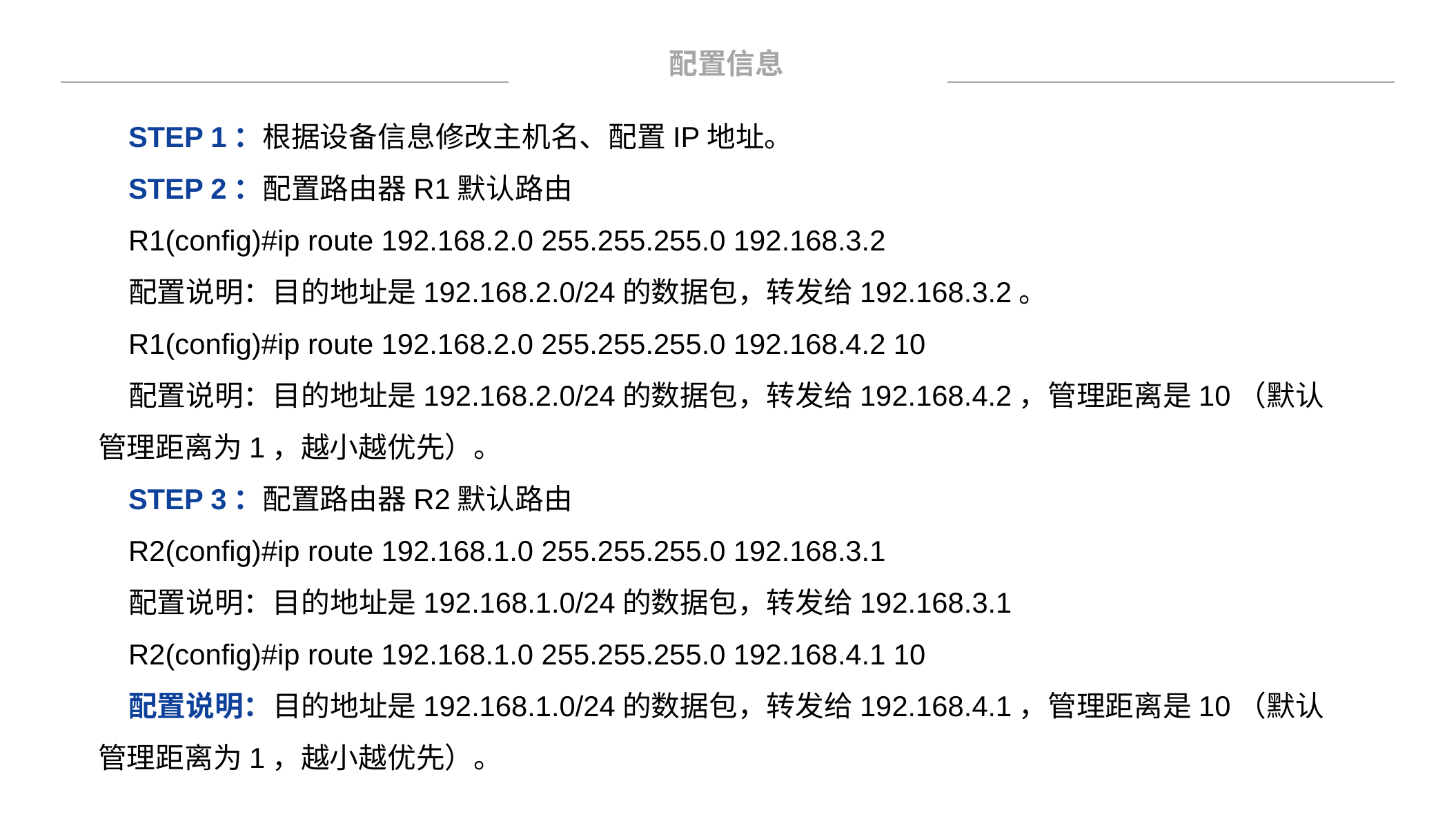

配置信息
STEP 1：根据设备信息修改主机名、配置IP地址。
STEP 2：配置路由器R1默认路由
R1(config)#ip route 192.168.2.0 255.255.255.0 192.168.3.2
配置说明：目的地址是192.168.2.0/24的数据包，转发给192.168.3.2。
R1(config)#ip route 192.168.2.0 255.255.255.0 192.168.4.2 10
配置说明：目的地址是192.168.2.0/24的数据包，转发给192.168.4.2，管理距离是10（默认管理距离为1，越小越优先）。
STEP 3：配置路由器R2默认路由
R2(config)#ip route 192.168.1.0 255.255.255.0 192.168.3.1
配置说明：目的地址是192.168.1.0/24的数据包，转发给192.168.3.1
R2(config)#ip route 192.168.1.0 255.255.255.0 192.168.4.1 10
配置说明：目的地址是192.168.1.0/24的数据包，转发给192.168.4.1，管理距离是10（默认管理距离为1，越小越优先）。